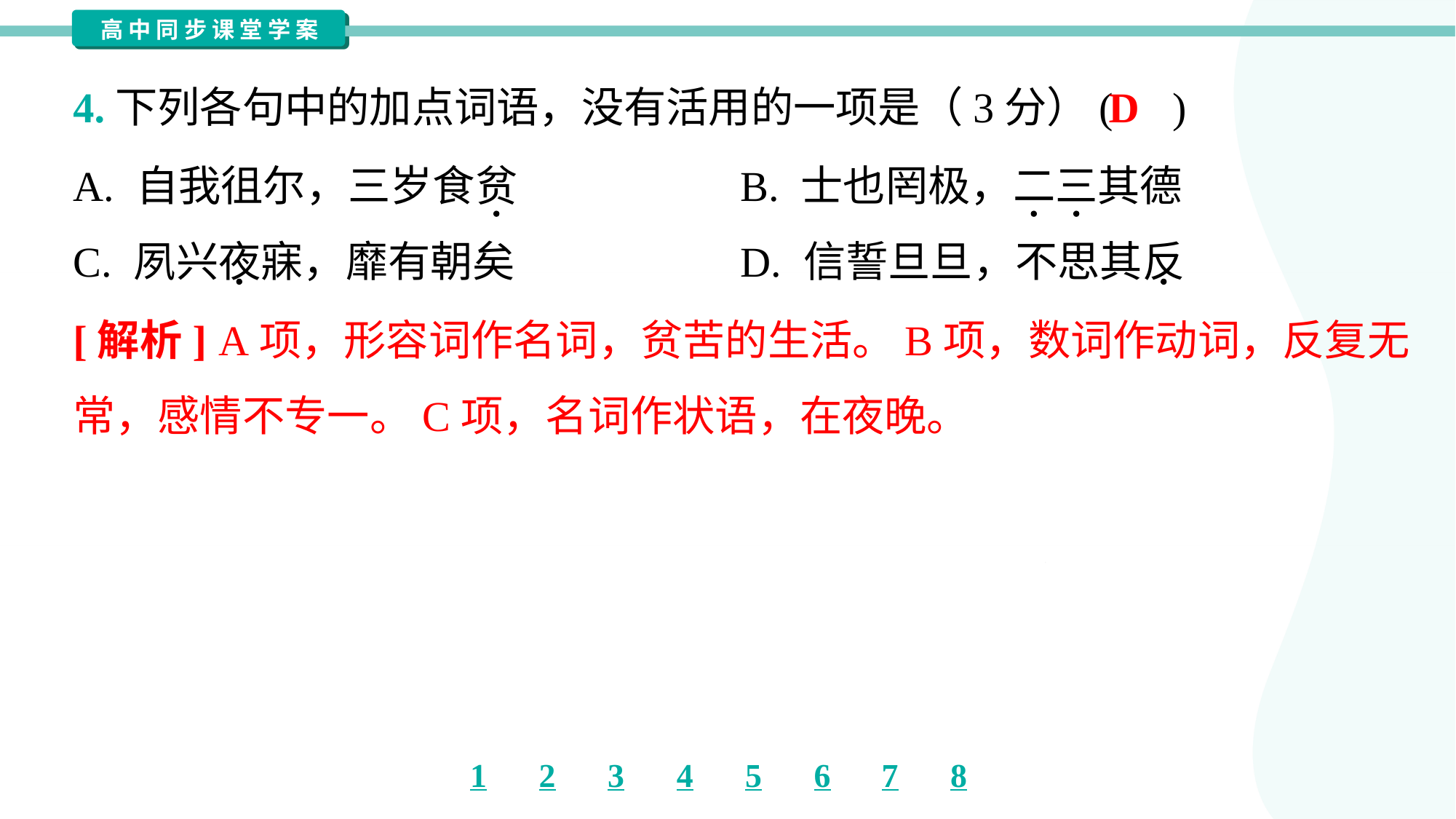

D
4.下列各句中的加点词语，没有活用的一项是（3分）(     )
A. 自我徂尔，三岁食贫	B. 士也罔极，二三其德
C. 夙兴夜寐，靡有朝矣	D. 信誓旦旦，不思其反

[解析] A项，形容词作名词，贫苦的生活。B项，数词作动词，反复无
常，感情不专一。C项，名词作状语，在夜晚。